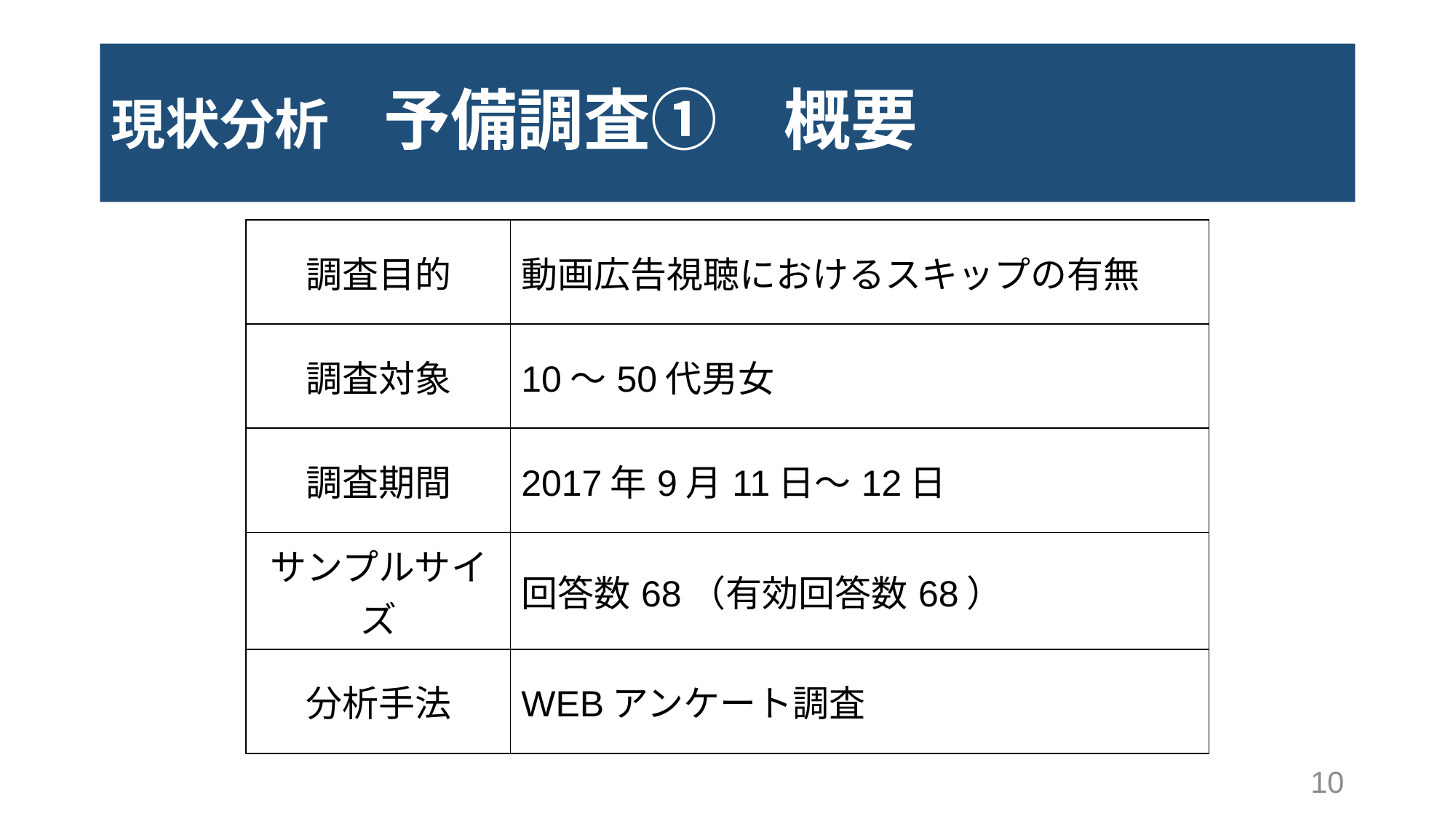

# 現状分析　予備調査①　概要
| 調査目的 | 動画広告視聴におけるスキップの有無 |
| --- | --- |
| 調査対象 | 10～50代男女 |
| 調査期間 | 2017年9月11日～12日 |
| サンプルサイズ | 回答数68（有効回答数68） |
| 分析手法 | WEBアンケート調査 |

10